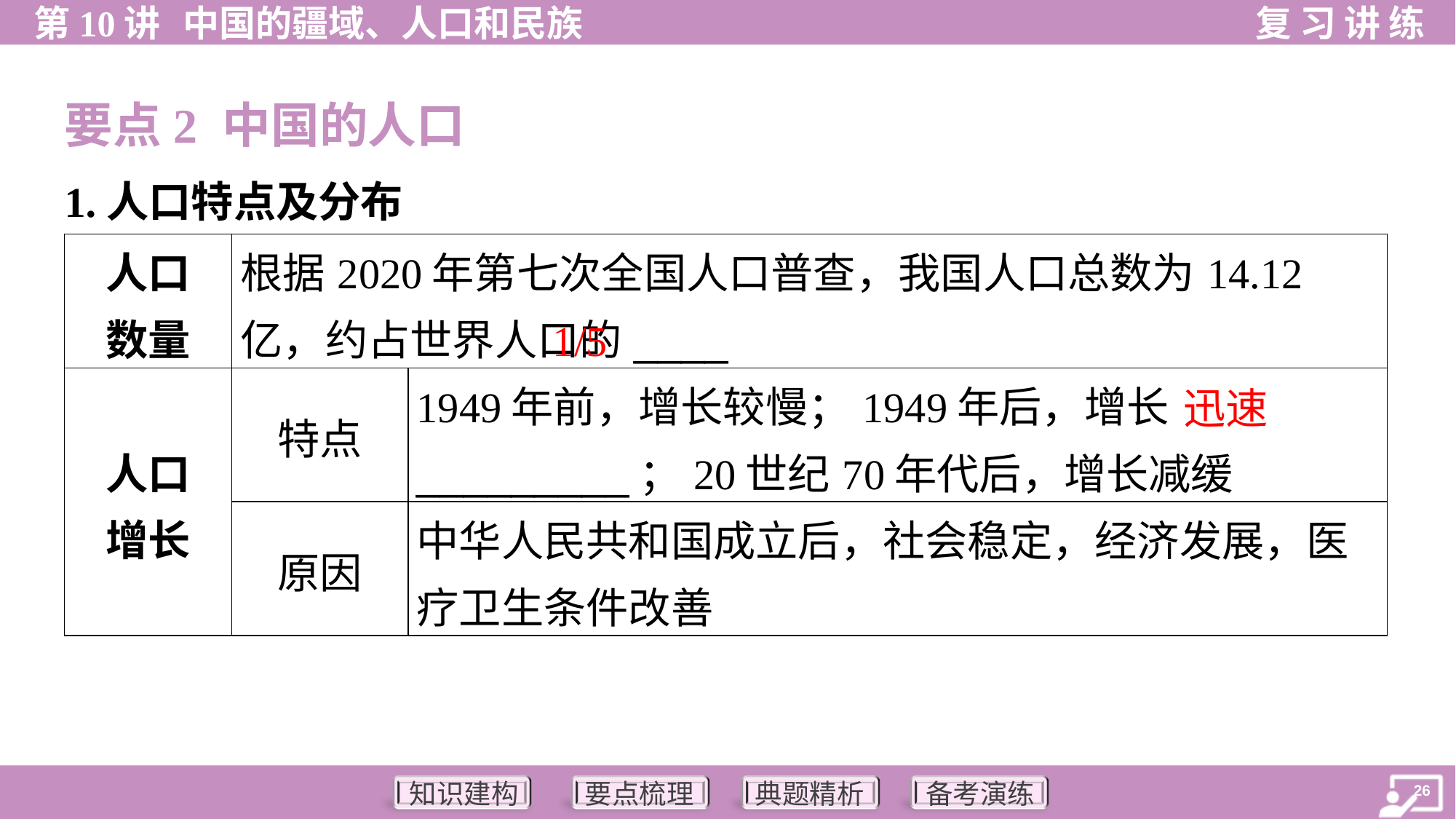

要点2 中国的人口
1.人口特点及分布
| 人口 数量 | 根据2020年第七次全国人口普查，我国人口总数为14.12亿，约占世界人口的\_\_\_\_ |  |
| --- | --- | --- |
| 人口 增长 | 特点 | 1949年前，增长较慢；1949年后，增长\_\_\_\_\_\_\_\_\_；20世纪70年代后，增长减缓 |
|  | 原因 | 中华人民共和国成立后，社会稳定，经济发展，医疗卫生条件改善 |
1/5
迅速